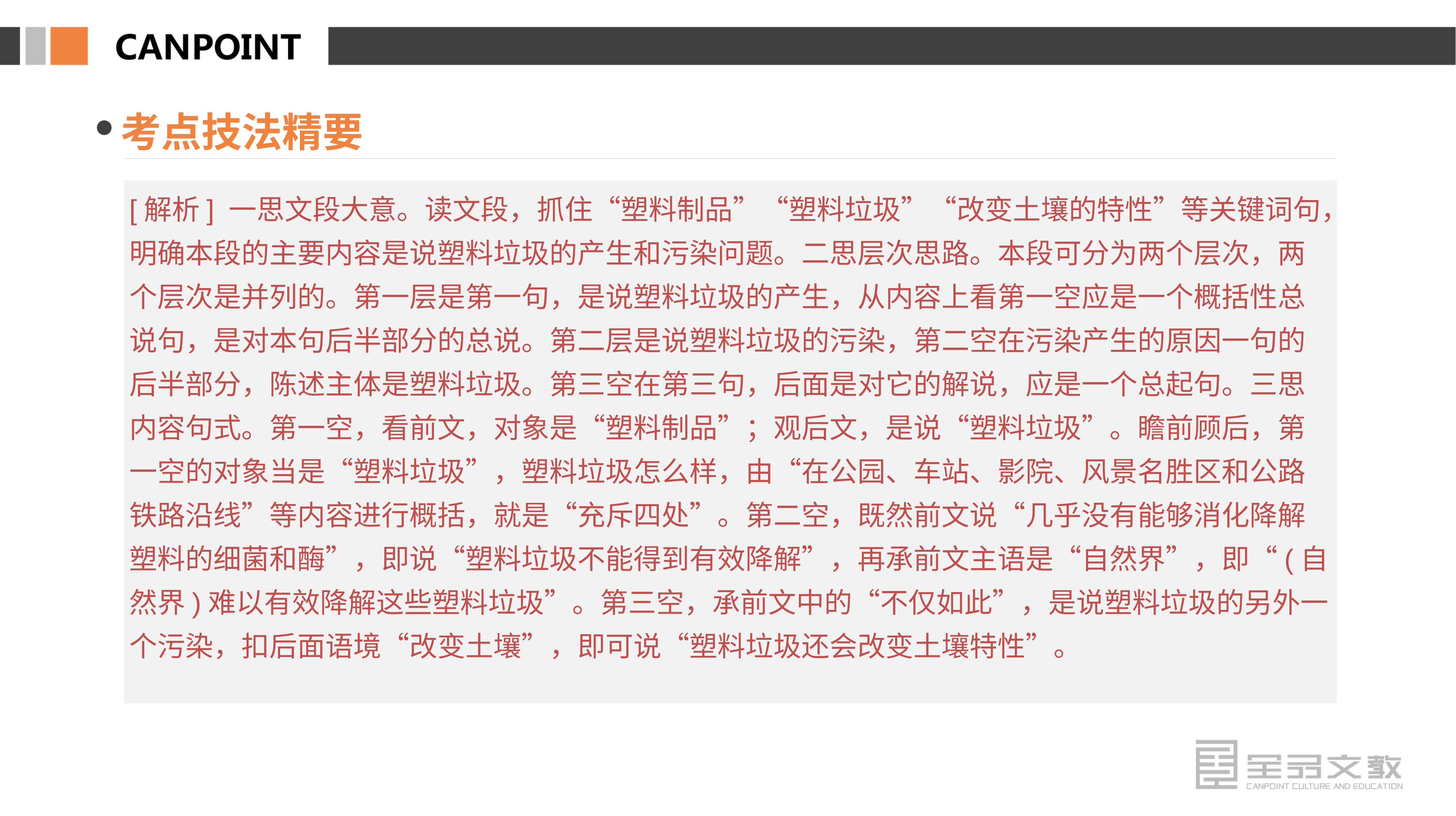

考点技法精要

[解析] 一思文段大意。读文段，抓住“塑料制品”“塑料垃圾”“改变土壤的特性”等关键词句，明确本段的主要内容是说塑料垃圾的产生和污染问题。二思层次思路。本段可分为两个层次，两个层次是并列的。第一层是第一句，是说塑料垃圾的产生，从内容上看第一空应是一个概括性总说句，是对本句后半部分的总说。第二层是说塑料垃圾的污染，第二空在污染产生的原因一句的后半部分，陈述主体是塑料垃圾。第三空在第三句，后面是对它的解说，应是一个总起句。三思内容句式。第一空，看前文，对象是“塑料制品”；观后文，是说“塑料垃圾”。瞻前顾后，第一空的对象当是“塑料垃圾”，塑料垃圾怎么样，由“在公园、车站、影院、风景名胜区和公路铁路沿线”等内容进行概括，就是“充斥四处”。第二空，既然前文说“几乎没有能够消化降解塑料的细菌和酶”，即说“塑料垃圾不能得到有效降解”，再承前文主语是“自然界”，即“(自然界)难以有效降解这些塑料垃圾”。第三空，承前文中的“不仅如此”，是说塑料垃圾的另外一个污染，扣后面语境“改变土壤”，即可说“塑料垃圾还会改变土壤特性”。